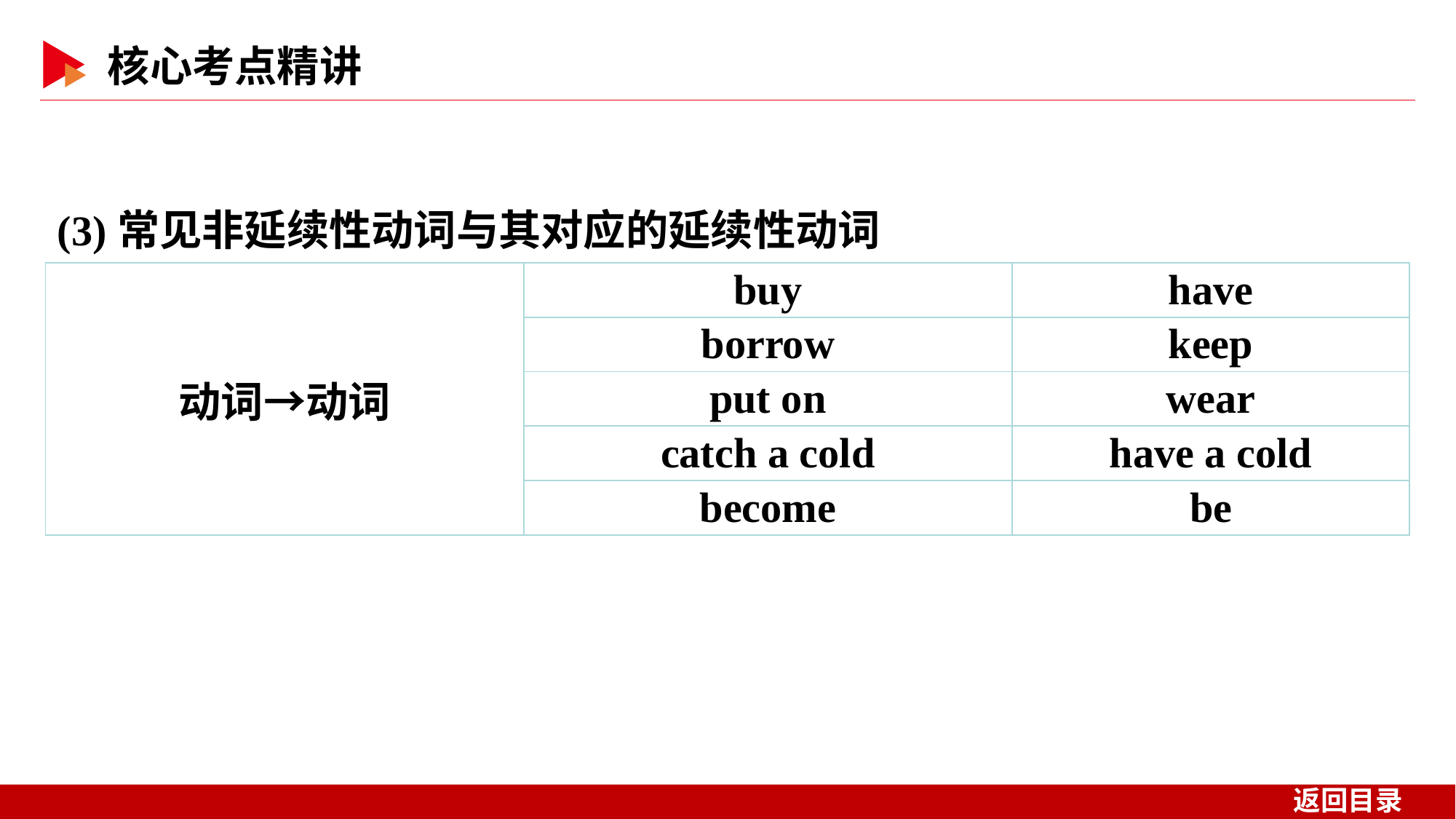

(3)常见非延续性动词与其对应的延续性动词
| 动词→动词 | buy | have |
| --- | --- | --- |
|  | borrow | keep |
|  | put on | wear |
|  | catch a cold | have a cold |
|  | become | be |